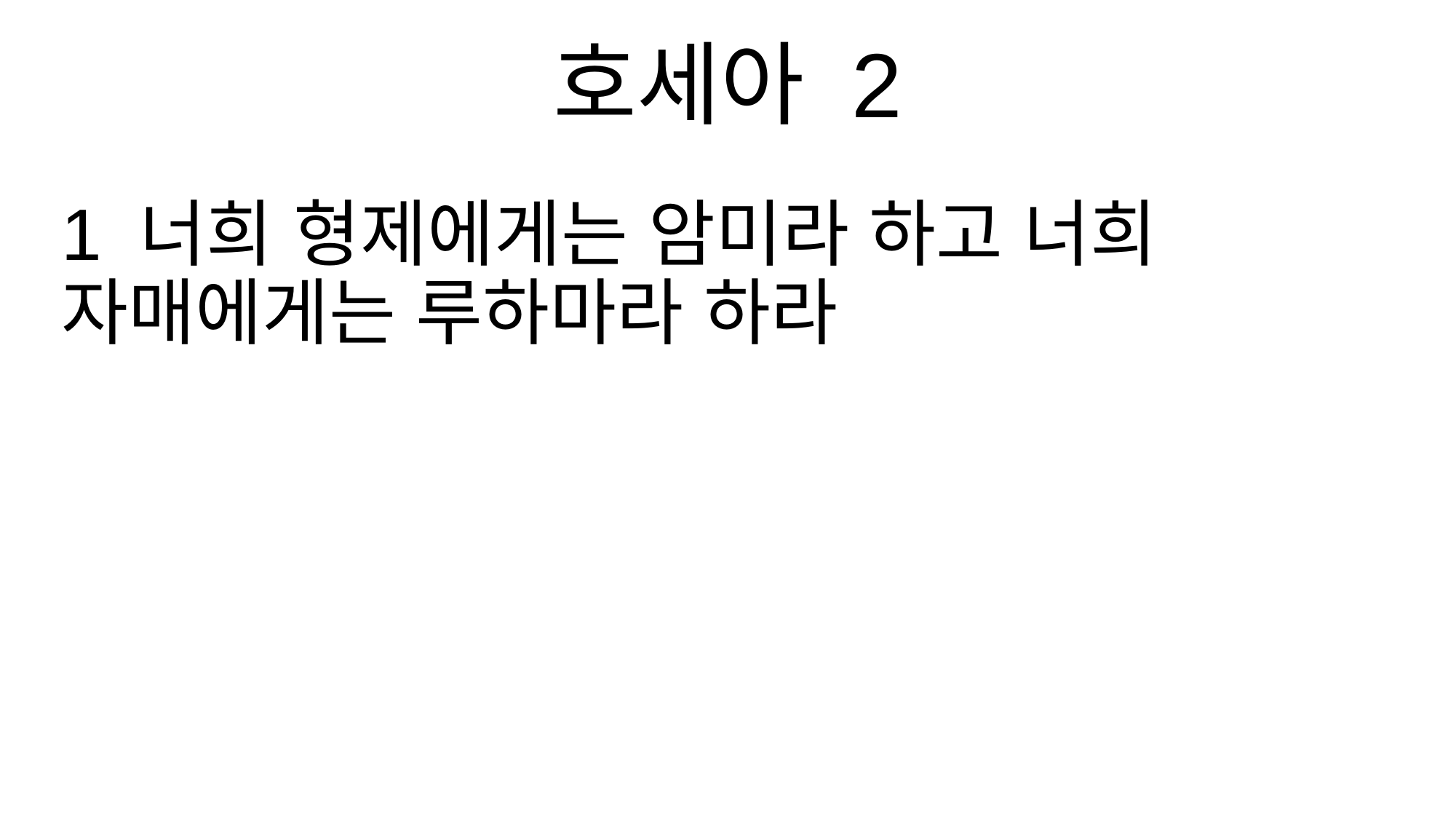

호세아 2
1 너희 형제에게는 암미라 하고 너희 자매에게는 루하마라 하라